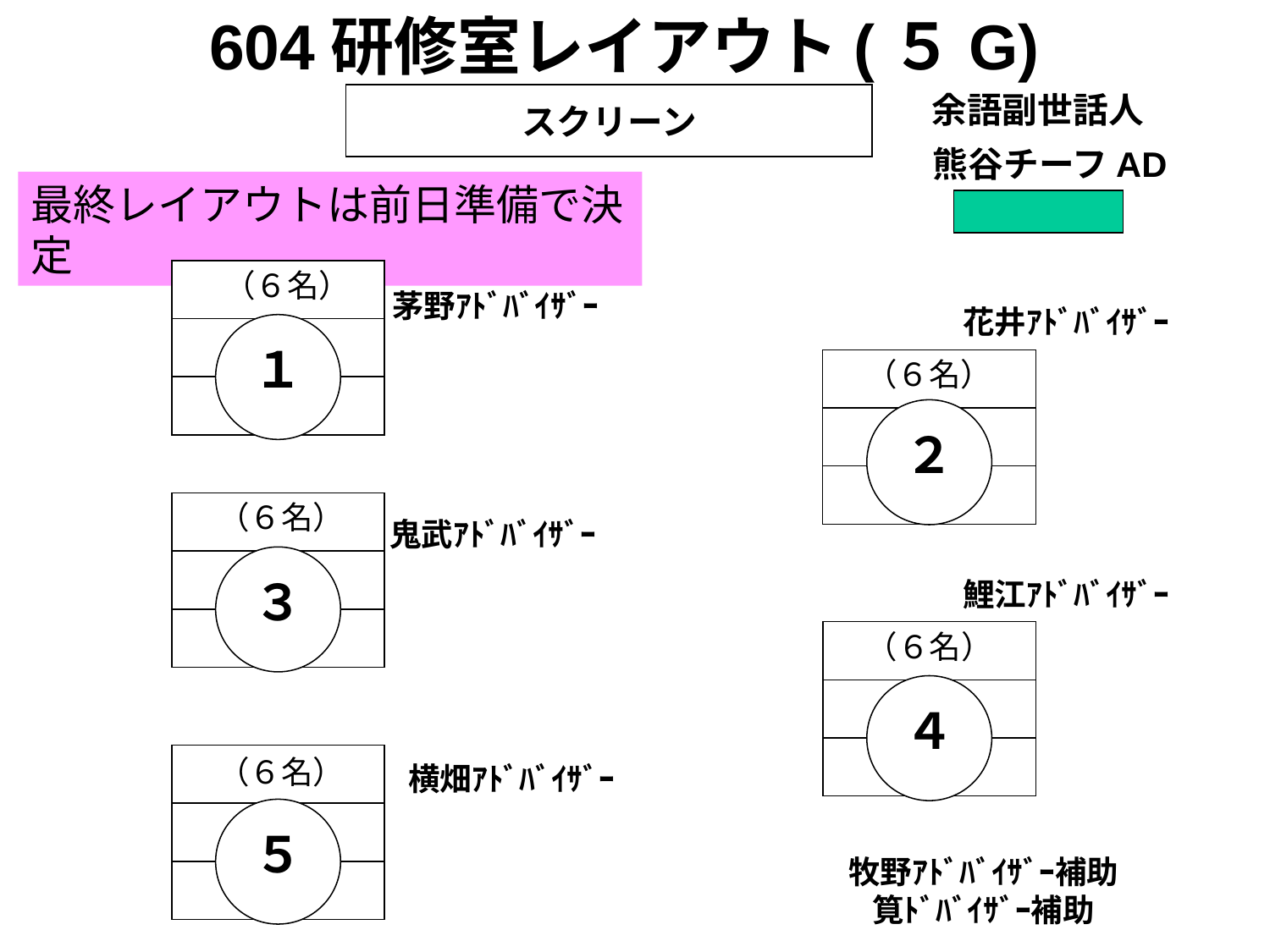

604研修室レイアウト(５G)
余語副世話人
スクリーン
熊谷チーフAD
最終レイアウトは前日準備で決定

（６名）

茅野ｱﾄﾞﾊﾞｲｻﾞｰ
花井ｱﾄﾞﾊﾞｲｻﾞｰ
１
（６名）

２
（６名）

鬼武ｱﾄﾞﾊﾞｲｻﾞｰ
３
鯉江ｱﾄﾞﾊﾞｲｻﾞｰ
（６名）

４

（６名）
横畑ｱﾄﾞﾊﾞｲｻﾞｰ
５
牧野ｱﾄﾞﾊﾞｲｻﾞｰ補助
筧ﾄﾞﾊﾞｲｻﾞｰ補助